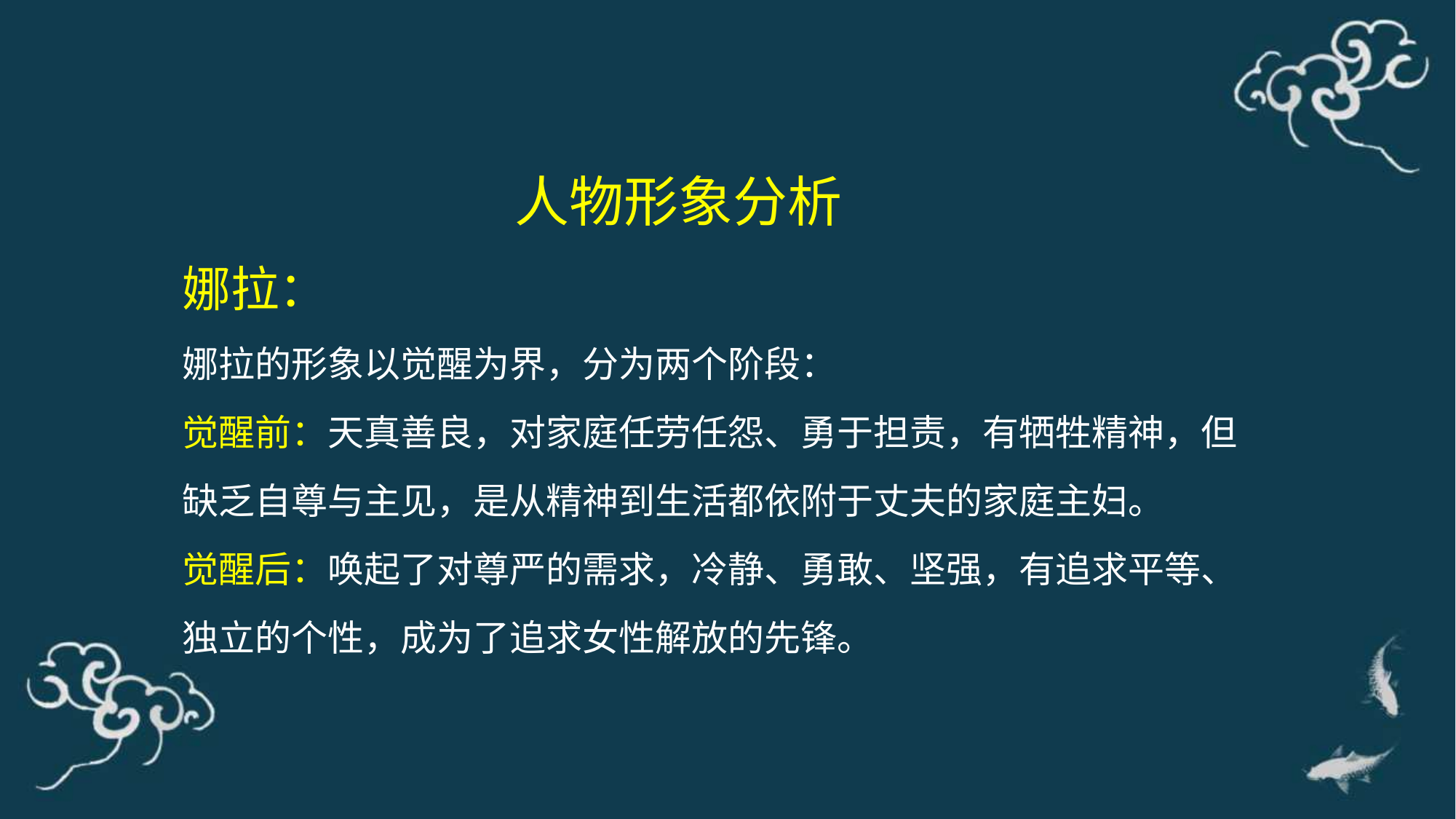

人物形象分析
娜拉：
娜拉的形象以觉醒为界，分为两个阶段：
觉醒前：天真善良，对家庭任劳任怨、勇于担责，有牺牲精神，但缺乏自尊与主见，是从精神到生活都依附于丈夫的家庭主妇。
觉醒后：唤起了对尊严的需求，冷静、勇敢、坚强，有追求平等、独立的个性，成为了追求女性解放的先锋。